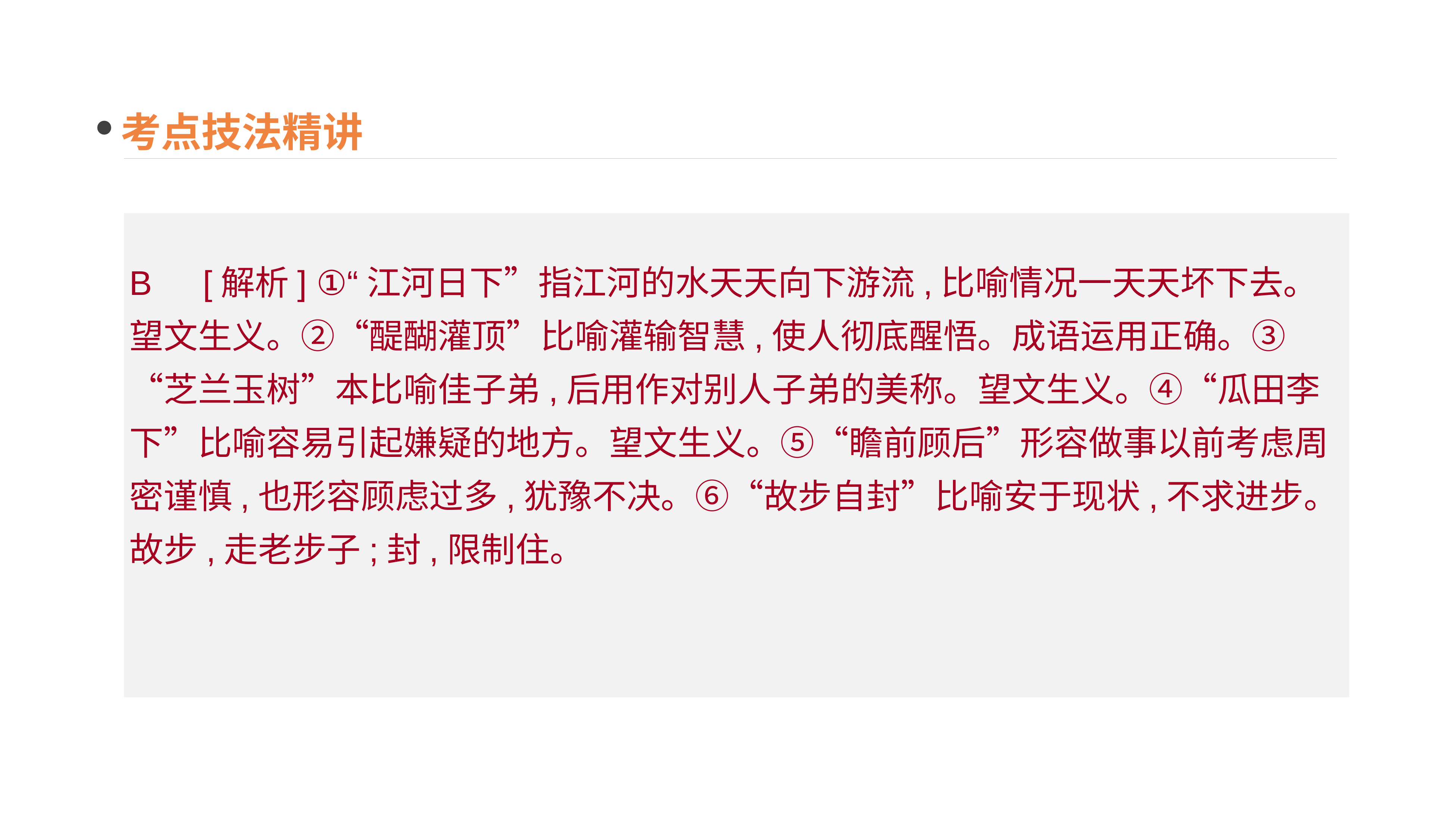

考点技法精讲

B　[解析] ①“江河日下”指江河的水天天向下游流,比喻情况一天天坏下去。望文生义。②“醍醐灌顶”比喻灌输智慧,使人彻底醒悟。成语运用正确。③“芝兰玉树”本比喻佳子弟,后用作对别人子弟的美称。望文生义。④“瓜田李下”比喻容易引起嫌疑的地方。望文生义。⑤“瞻前顾后”形容做事以前考虑周密谨慎,也形容顾虑过多,犹豫不决。⑥“故步自封”比喻安于现状,不求进步。故步,走老步子;封,限制住。